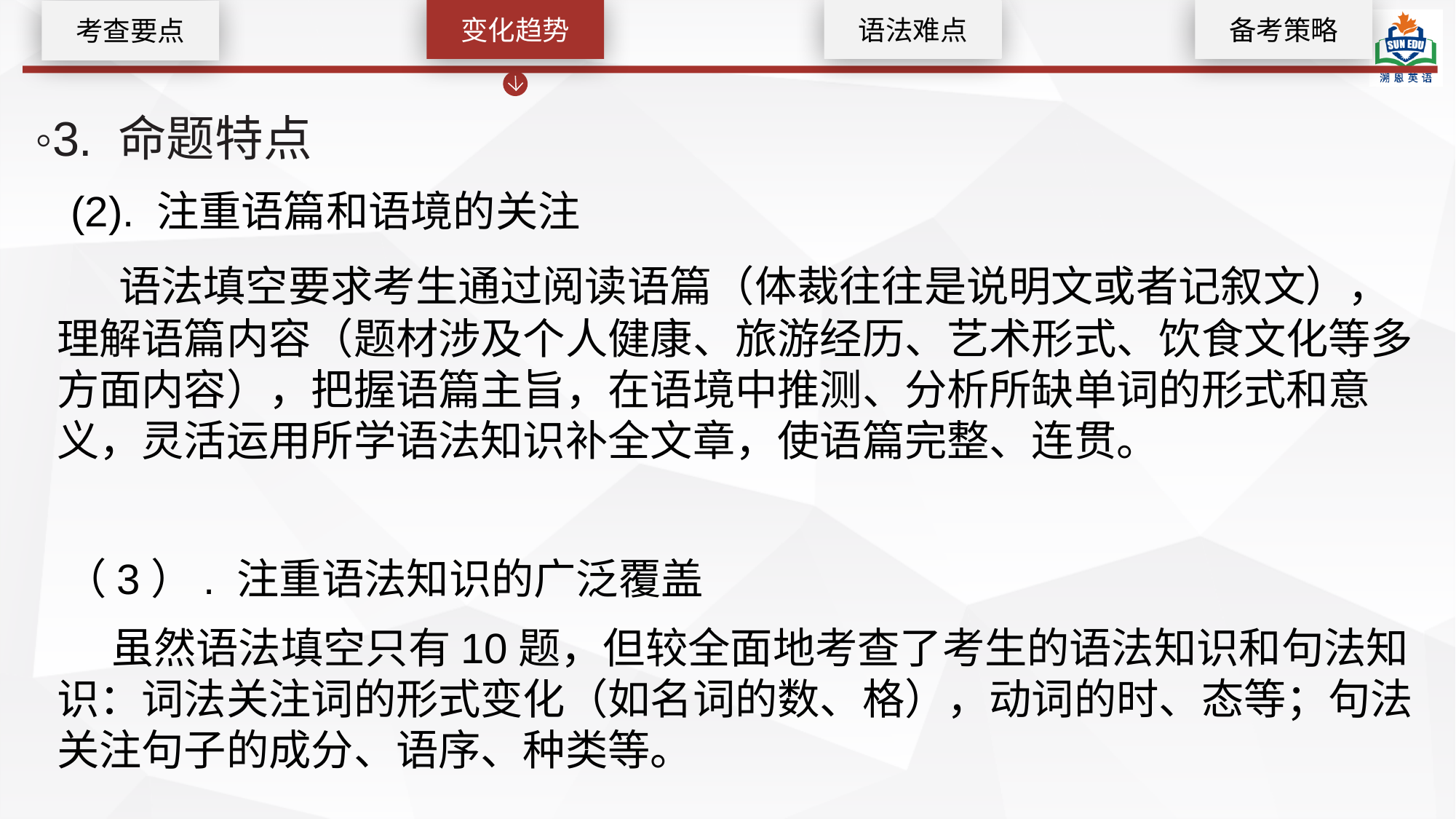

变化趋势
语法难点
备考策略
考查要点

◦3. 命题特点
   (2). 注重语篇和语境的关注
       语法填空要求考生通过阅读语篇（体裁往往是说明文或者记叙文），理解语篇内容（题材涉及个人健康、旅游经历、艺术形式、饮食文化等多方面内容），把握语篇主旨，在语境中推测、分析所缺单词的形式和意义，灵活运用所学语法知识补全文章，使语篇完整、连贯。

  （3）. 注重语法知识的广泛覆盖
       虽然语法填空只有10题，但较全面地考查了考生的语法知识和句法知识：词法关注词的形式变化（如名词的数、格），动词的时、态等；句法关注句子的成分、语序、种类等。